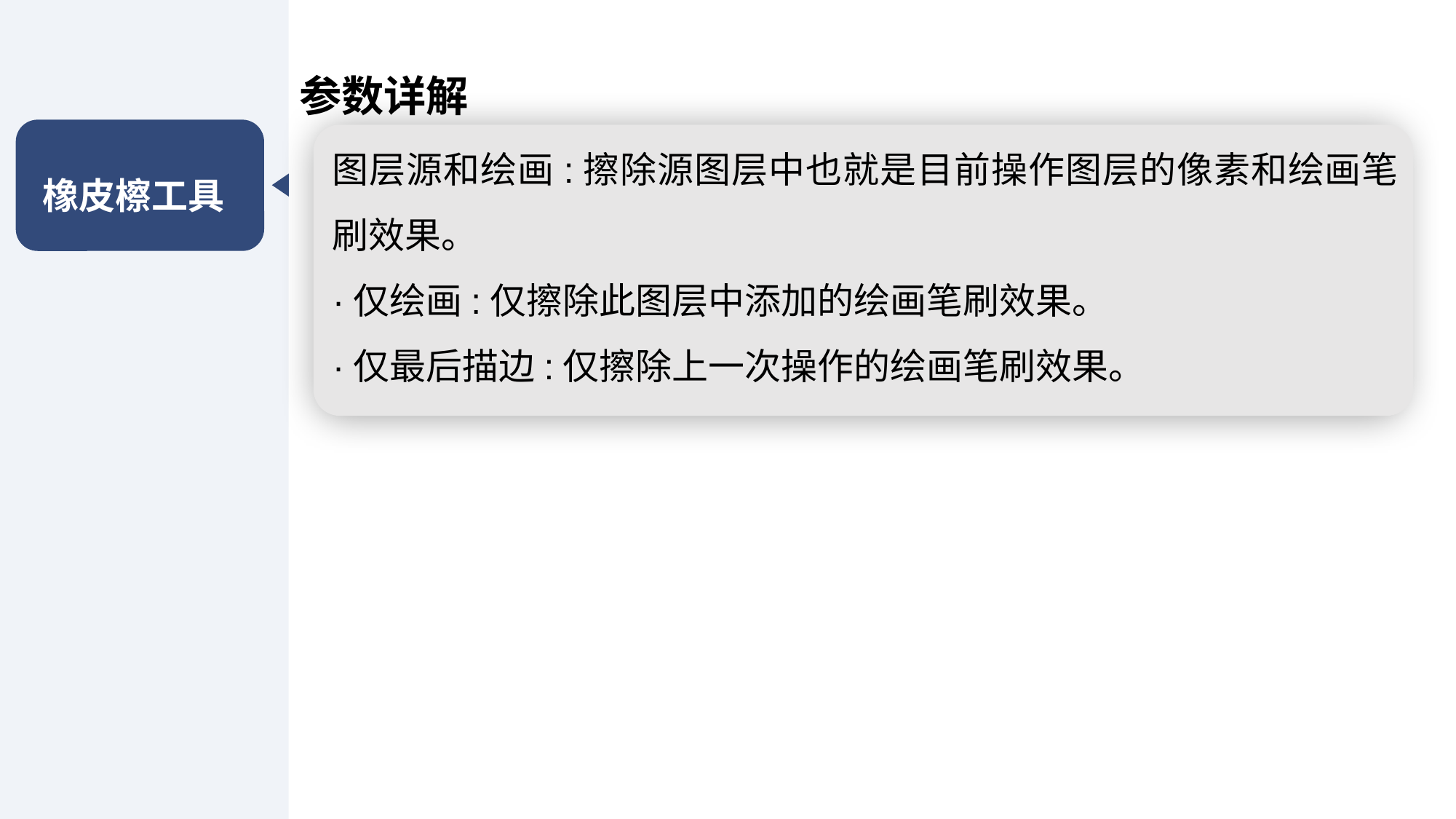

参数详解

橡皮檫工具

图层源和绘画:擦除源图层中也就是目前操作图层的像素和绘画笔刷效果。
·仅绘画:仅擦除此图层中添加的绘画笔刷效果。
·仅最后描边:仅擦除上一次操作的绘画笔刷效果。